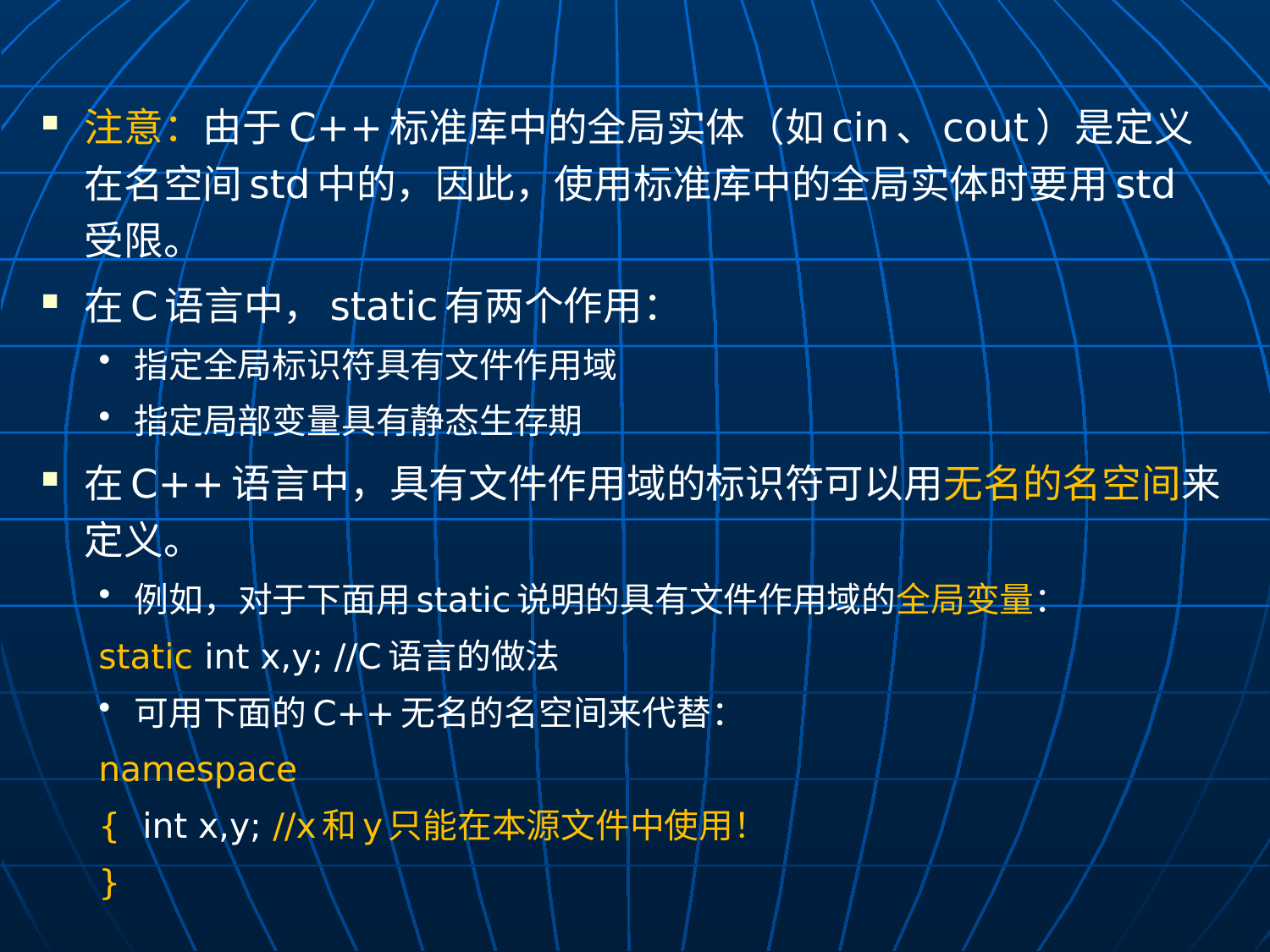

注意：由于C++标准库中的全局实体（如cin、cout）是定义在名空间std中的，因此，使用标准库中的全局实体时要用std受限。
在C语言中，static有两个作用：
指定全局标识符具有文件作用域
指定局部变量具有静态生存期
在C++语言中，具有文件作用域的标识符可以用无名的名空间来定义。
例如，对于下面用static说明的具有文件作用域的全局变量：
	static int x,y; //C语言的做法
可用下面的C++无名的名空间来代替：
	namespace
	{  int x,y; //x和y只能在本源文件中使用！
	}